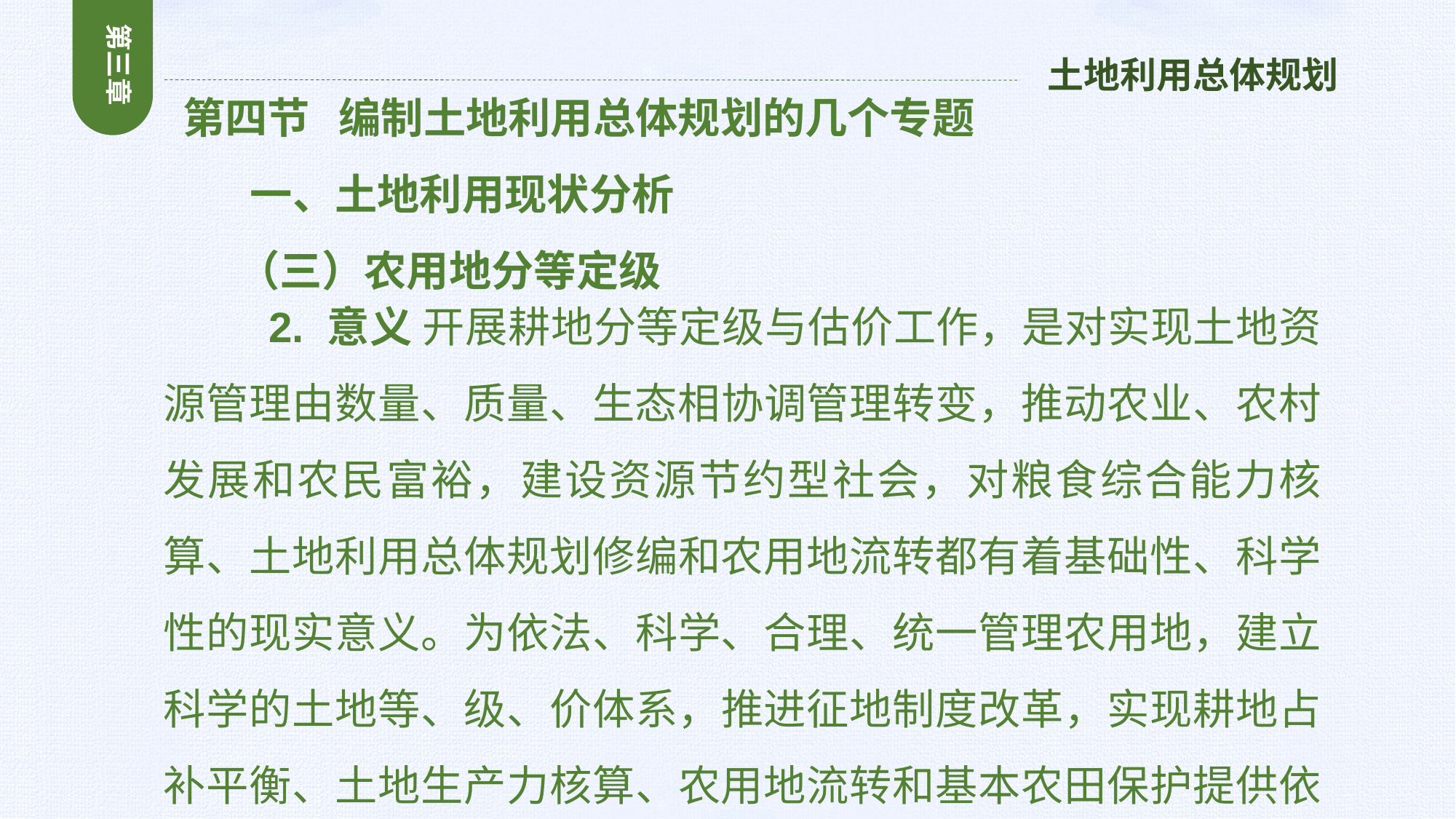

第三章
土地利用总体规划
 第四节   编制土地利用总体规划的几个专题
        一、土地利用现状分析
        （三）农用地分等定级
         2. 意义 开展耕地分等定级与估价工作，是对实现土地资源管理由数量、质量、生态相协调管理转变，推动农业、农村发展和农民富裕，建设资源节约型社会，对粮食综合能力核算、土地利用总体规划修编和农用地流转都有着基础性、科学性的现实意义。为依法、科学、合理、统一管理农用地，建立科学的土地等、级、价体系，推进征地制度改革，实现耕地占补平衡、土地生产力核算、农用地流转和基本农田保护提供依据。